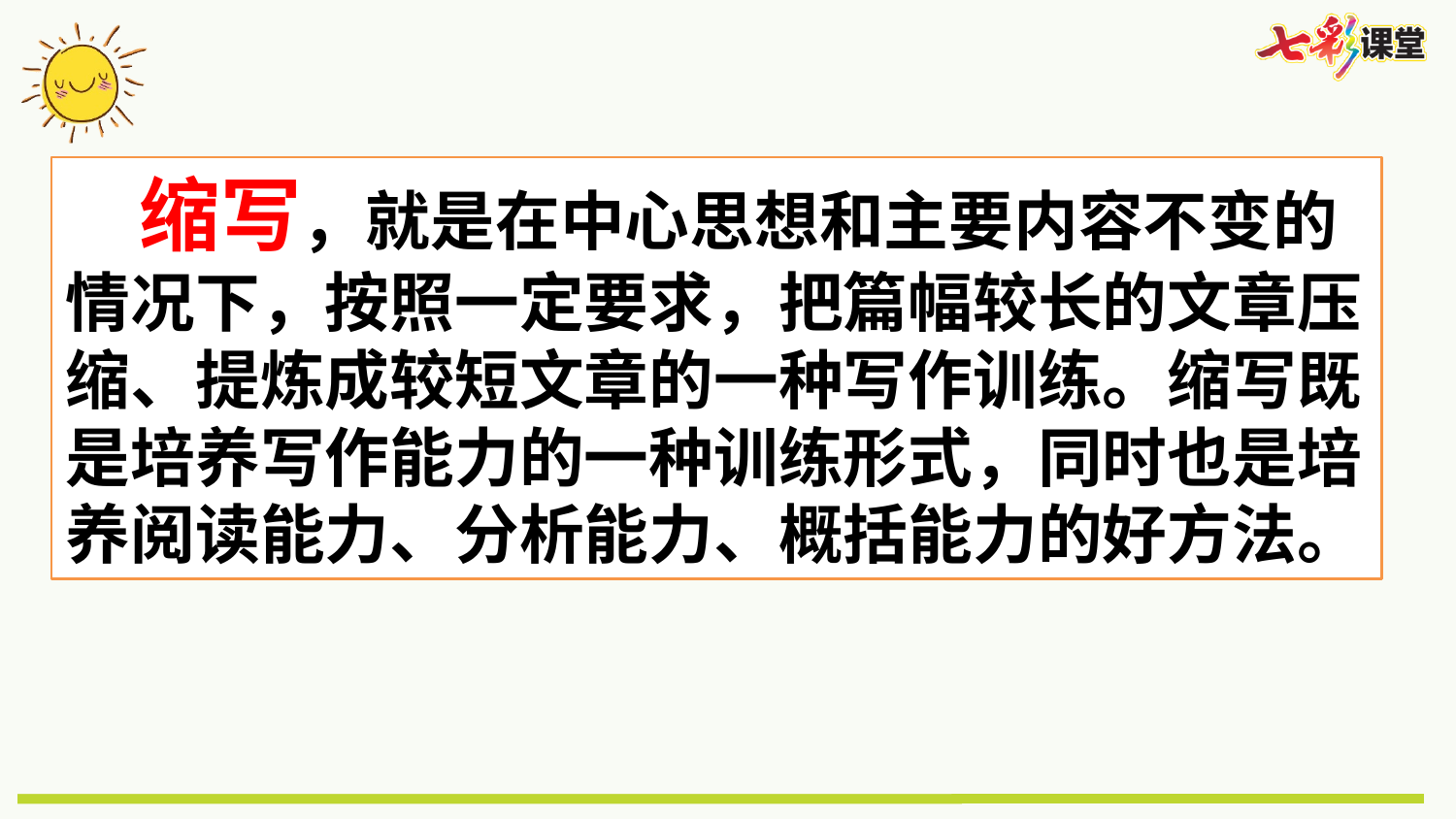

缩写，就是在中心思想和主要内容不变的情况下，按照一定要求，把篇幅较长的文章压缩、提炼成较短文章的一种写作训练。缩写既是培养写作能力的一种训练形式，同时也是培养阅读能力、分析能力、概括能力的好方法。